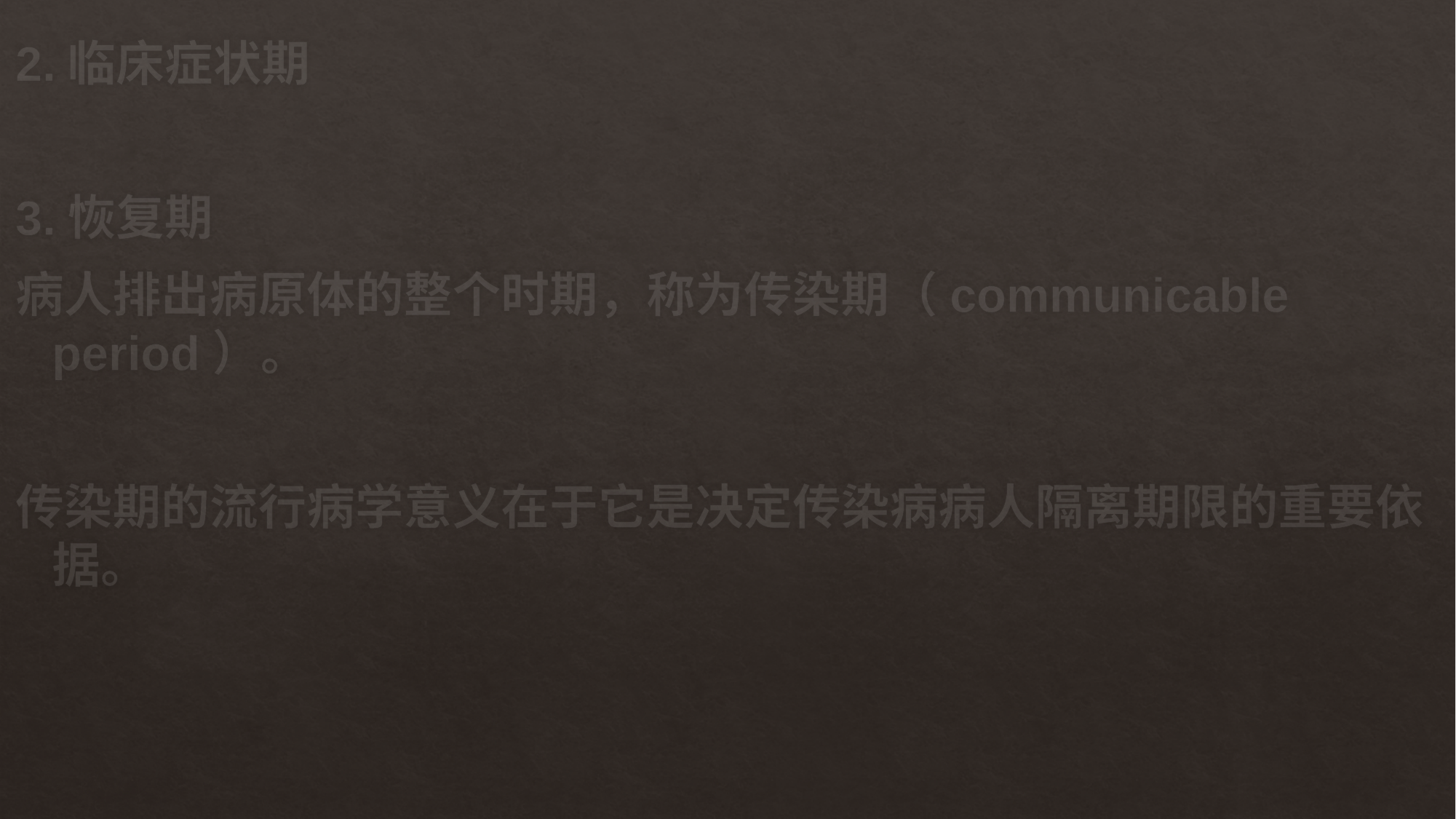

2.临床症状期

3.恢复期
病人排出病原体的整个时期，称为传染期（communicable period）。

传染期的流行病学意义在于它是决定传染病病人隔离期限的重要依据。